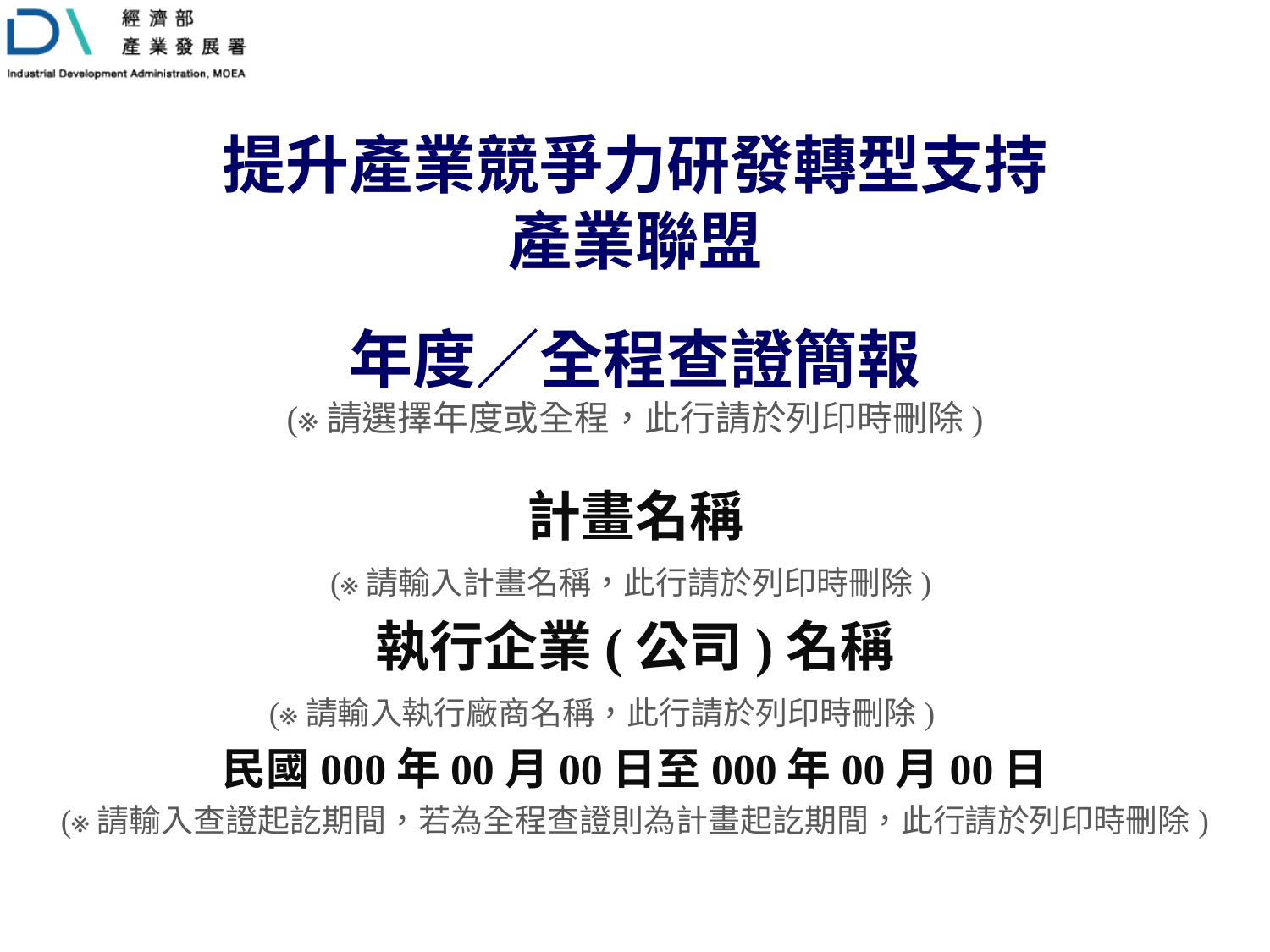

# 提升產業競爭力研發轉型支持 產業聯盟 年度／全程查證簡報 (※請選擇年度或全程，此行請於列印時刪除)
計畫名稱
(※請輸入計畫名稱，此行請於列印時刪除)
執行企業(公司)名稱
(※請輸入執行廠商名稱，此行請於列印時刪除)
民國000年00月00日至000年00月00日
(※請輸入查證起訖期間，若為全程查證則為計畫起訖期間，此行請於列印時刪除)